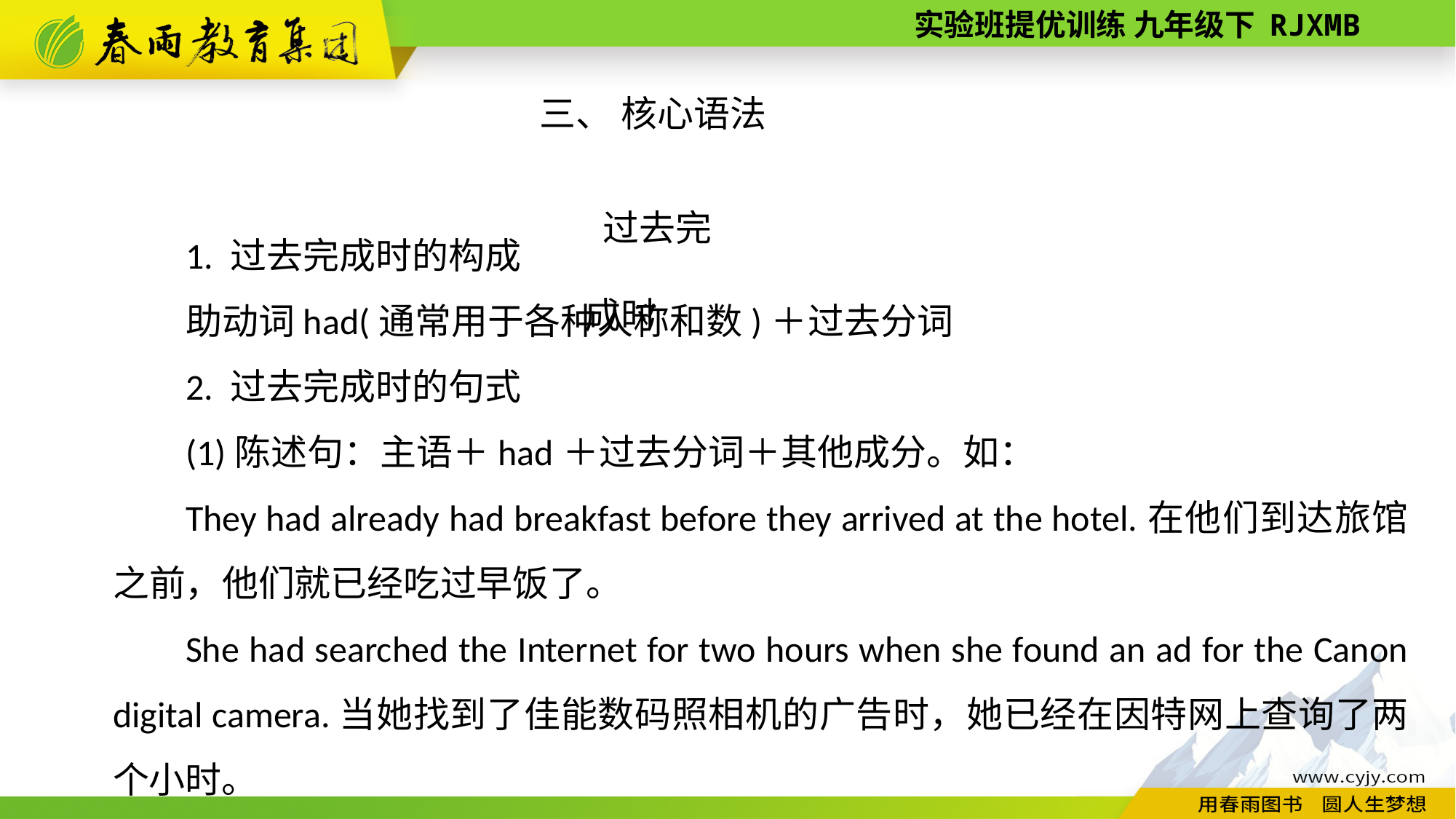

三、 核心语法
过去完成时
1. 过去完成时的构成
助动词had(通常用于各种人称和数)＋过去分词
2. 过去完成时的句式
(1)陈述句：主语＋had＋过去分词＋其他成分。如：
They had already had breakfast before they arrived at the hotel.在他们到达旅馆之前，他们就已经吃过早饭了。
She had searched the Internet for two hours when she found an ad for the Canon digital camera.当她找到了佳能数码照相机的广告时，她已经在因特网上查询了两个小时。